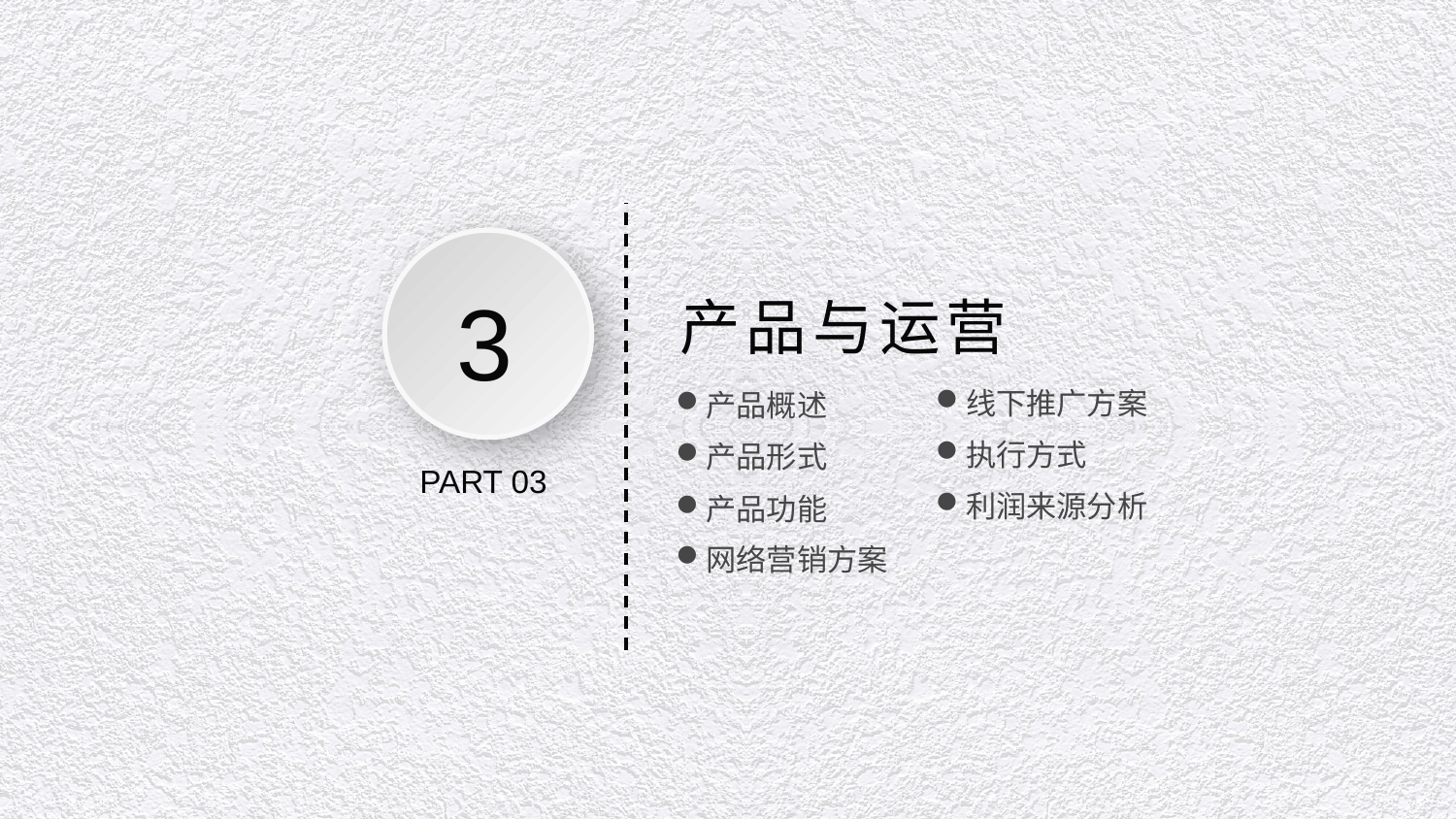

3
产品与运营
线下推广方案
产品概述
执行方式
产品形式
PART 03
利润来源分析
产品功能
网络营销方案
延时文字，不要可以删除